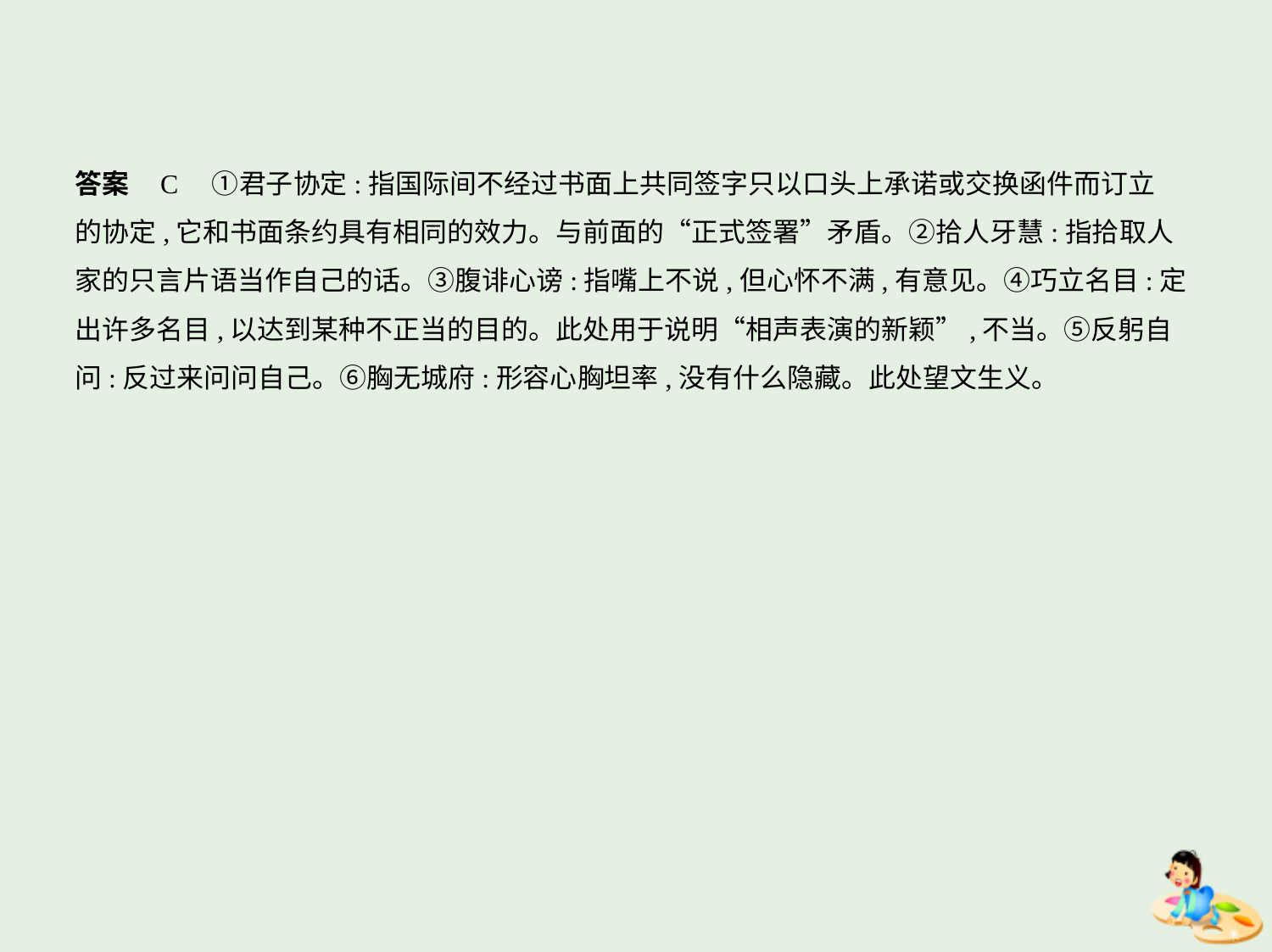

答案    C　①君子协定:指国际间不经过书面上共同签字只以口头上承诺或交换函件而订立
的协定,它和书面条约具有相同的效力。与前面的“正式签署”矛盾。②拾人牙慧:指拾取人
家的只言片语当作自己的话。③腹诽心谤:指嘴上不说,但心怀不满,有意见。④巧立名目:定
出许多名目,以达到某种不正当的目的。此处用于说明“相声表演的新颖”,不当。⑤反躬自
问:反过来问问自己。⑥胸无城府:形容心胸坦率,没有什么隐藏。此处望文生义。